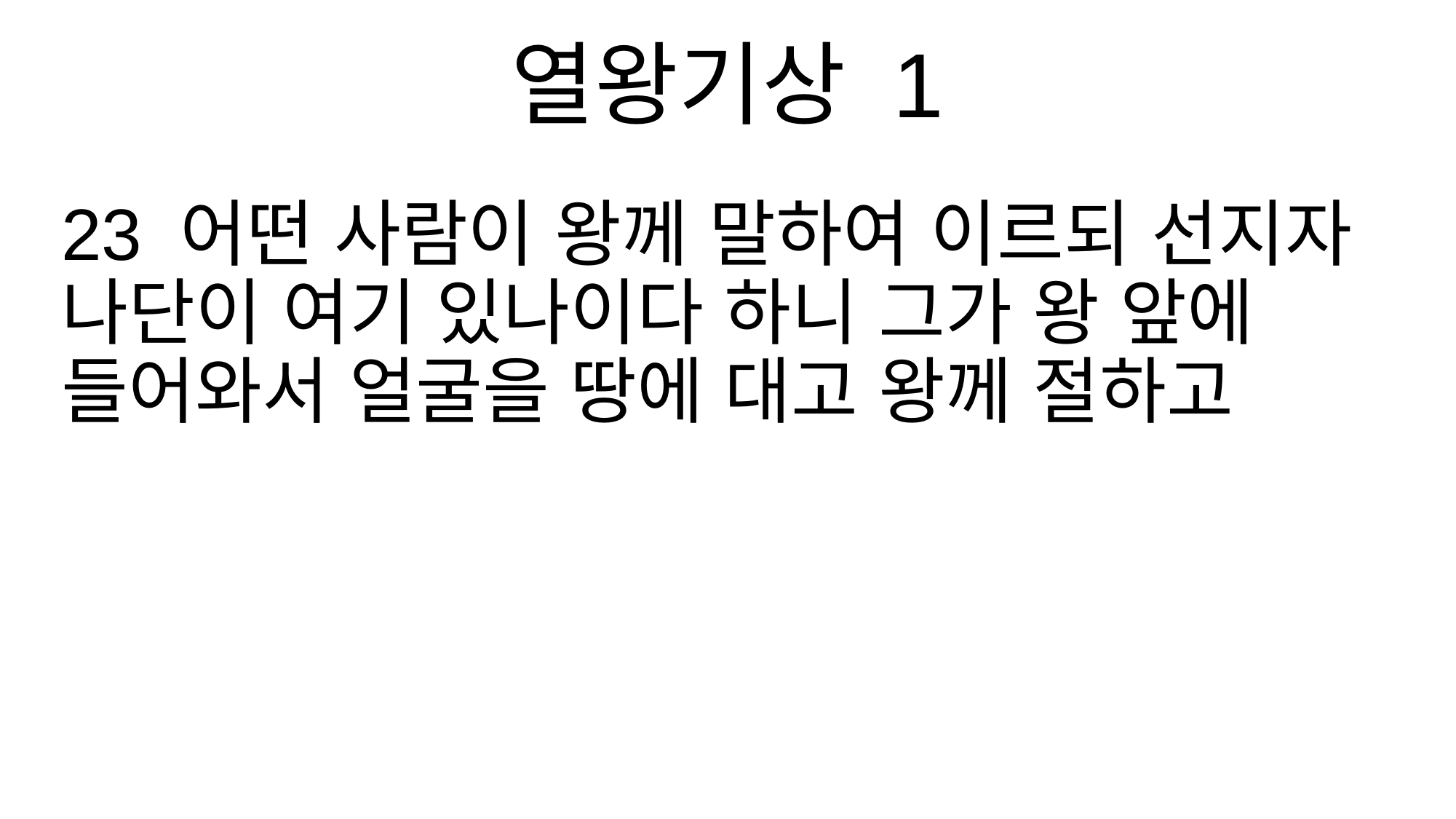

열왕기상 1
23 어떤 사람이 왕께 말하여 이르되 선지자 나단이 여기 있나이다 하니 그가 왕 앞에 들어와서 얼굴을 땅에 대고 왕께 절하고